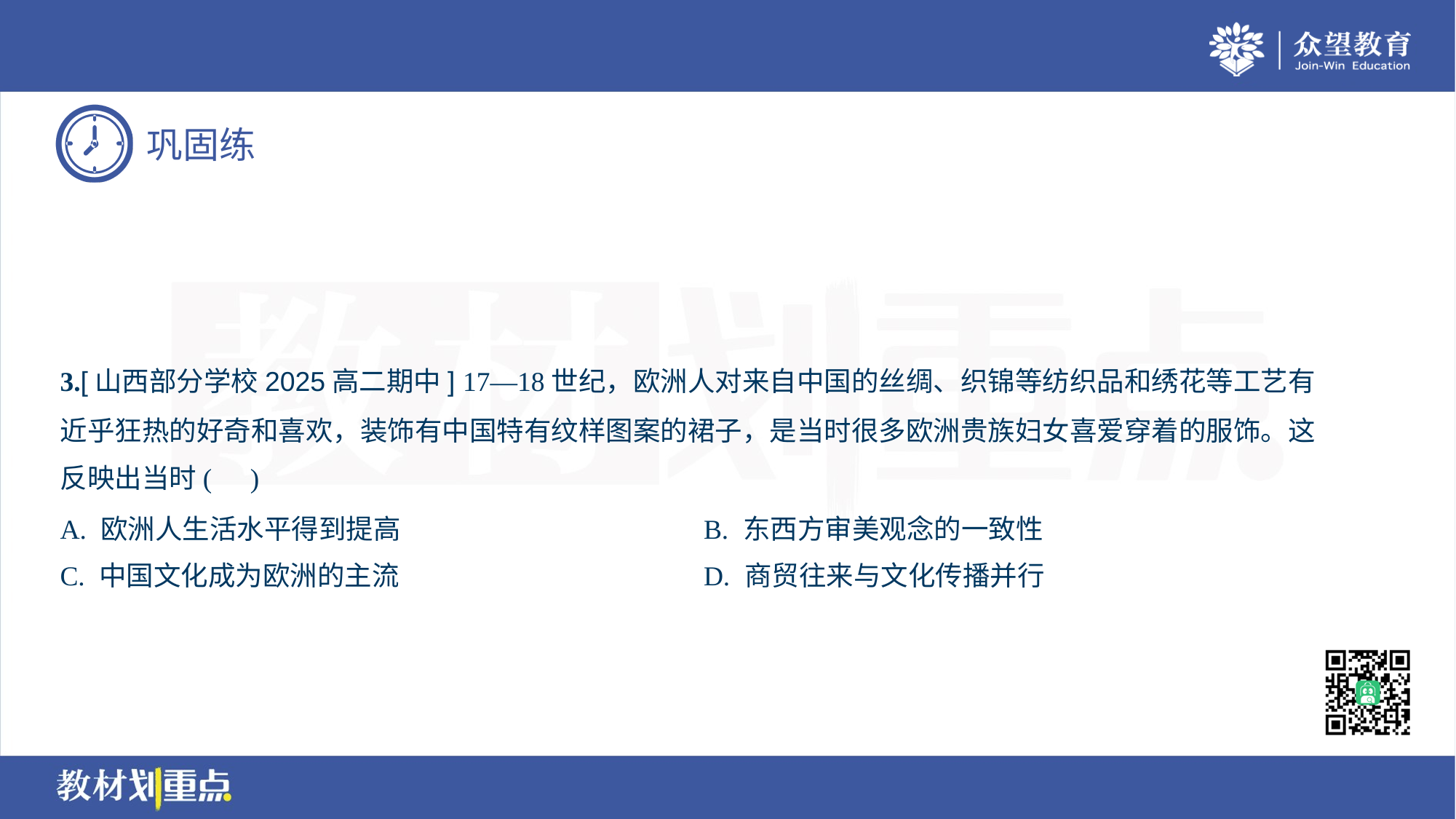

3.[山西部分学校2025高二期中] 17—18世纪，欧洲人对来自中国的丝绸、织锦等纺织品和绣花等工艺有
近乎狂热的好奇和喜欢，装饰有中国特有纹样图案的裙子，是当时很多欧洲贵族妇女喜爱穿着的服饰。这
反映出当时(     )
A. 欧洲人生活水平得到提高	B. 东西方审美观念的一致性
C. 中国文化成为欧洲的主流	D. 商贸往来与文化传播并行